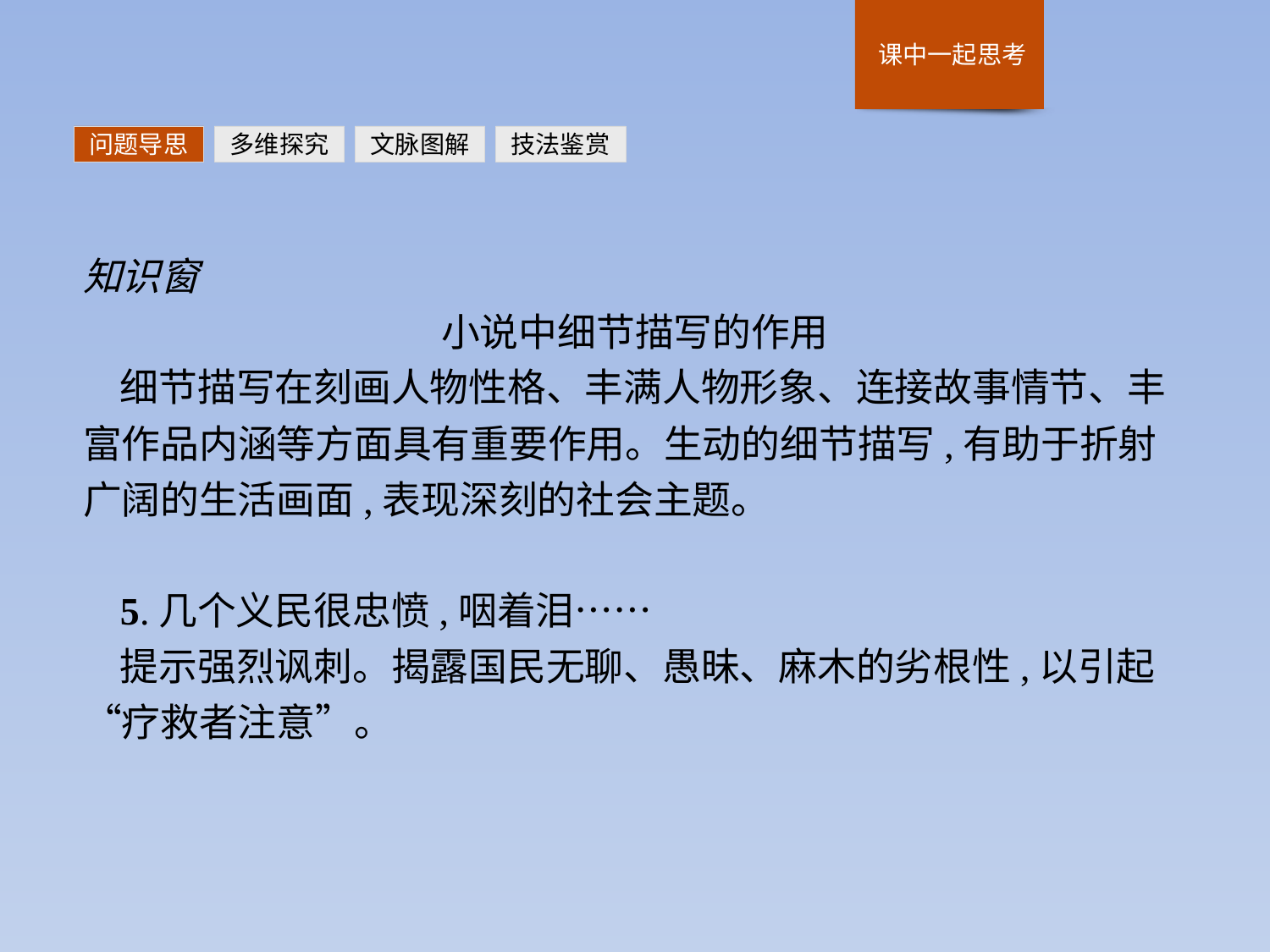

问题导思
多维探究
文脉图解
技法鉴赏
知识窗
小说中细节描写的作用
细节描写在刻画人物性格、丰满人物形象、连接故事情节、丰富作品内涵等方面具有重要作用。生动的细节描写,有助于折射广阔的生活画面,表现深刻的社会主题。

5.几个义民很忠愤,咽着泪……
提示强烈讽刺。揭露国民无聊、愚昧、麻木的劣根性,以引起“疗救者注意”。